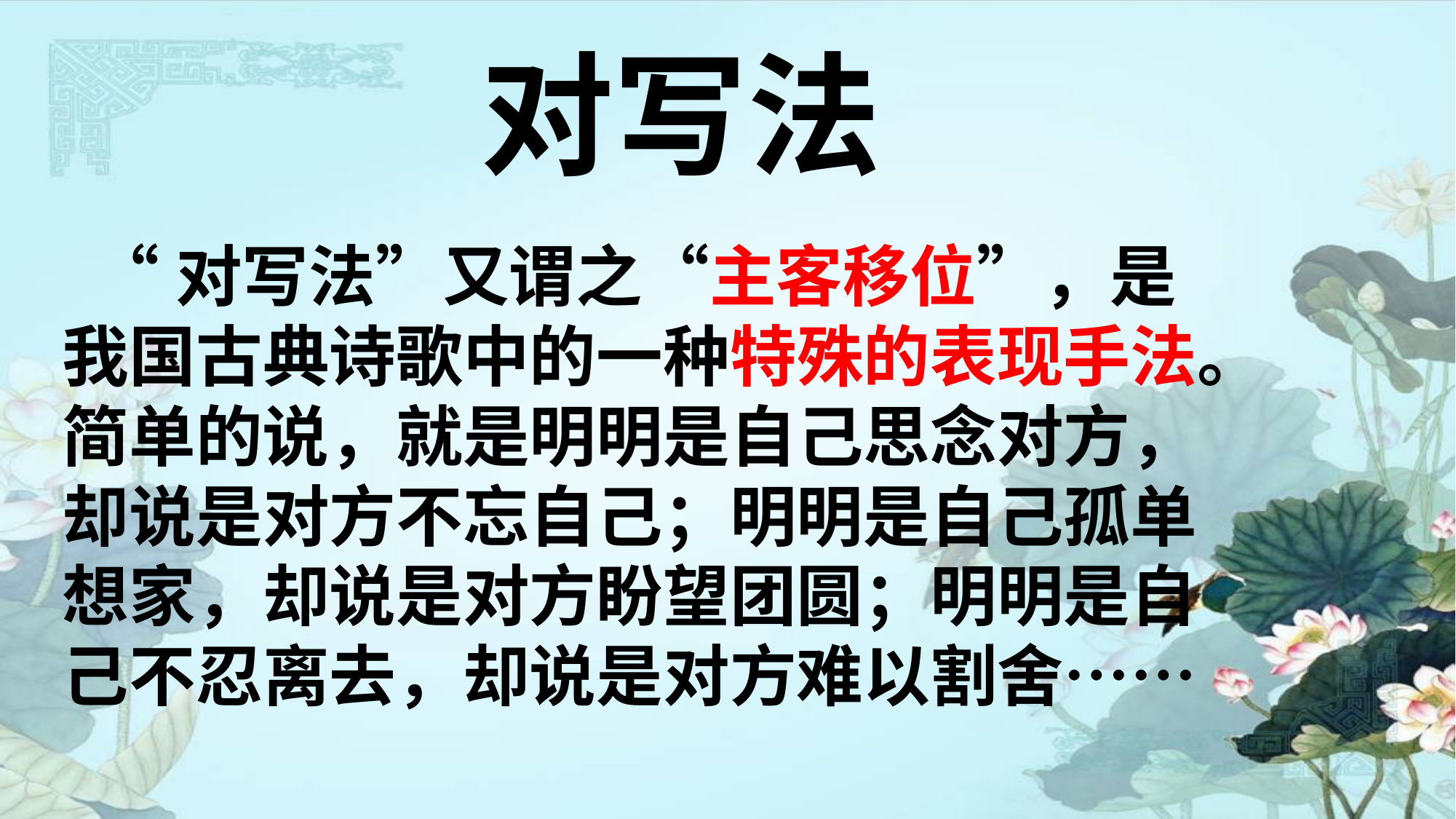

对写法
  “对写法”又谓之“主客移位”，是我国古典诗歌中的一种特殊的表现手法。简单的说，就是明明是自己思念对方，却说是对方不忘自己；明明是自己孤单想家，却说是对方盼望团圆；明明是自己不忍离去，却说是对方难以割舍……